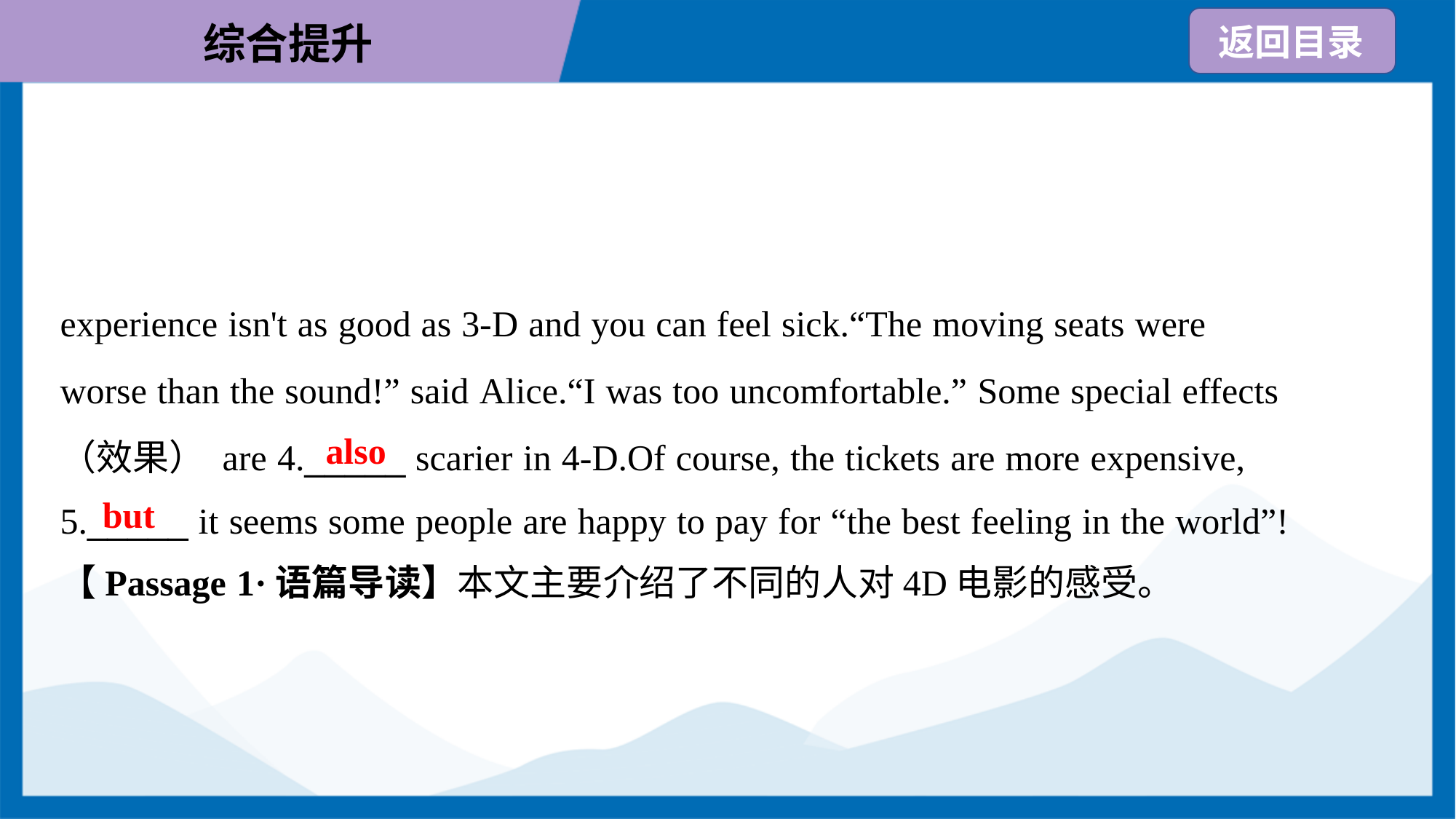

experience isn't as good as 3-D and you can feel sick.“The moving seats were
worse than the sound!” said Alice.“I was too uncomfortable.” Some special effects
（效果） are 4._____ scarier in 4-D.Of course, the tickets are more expensive,
5._____ it seems some people are happy to pay for “the best feeling in the world”!
also
but
【Passage 1·语篇导读】本文主要介绍了不同的人对4D电影的感受。